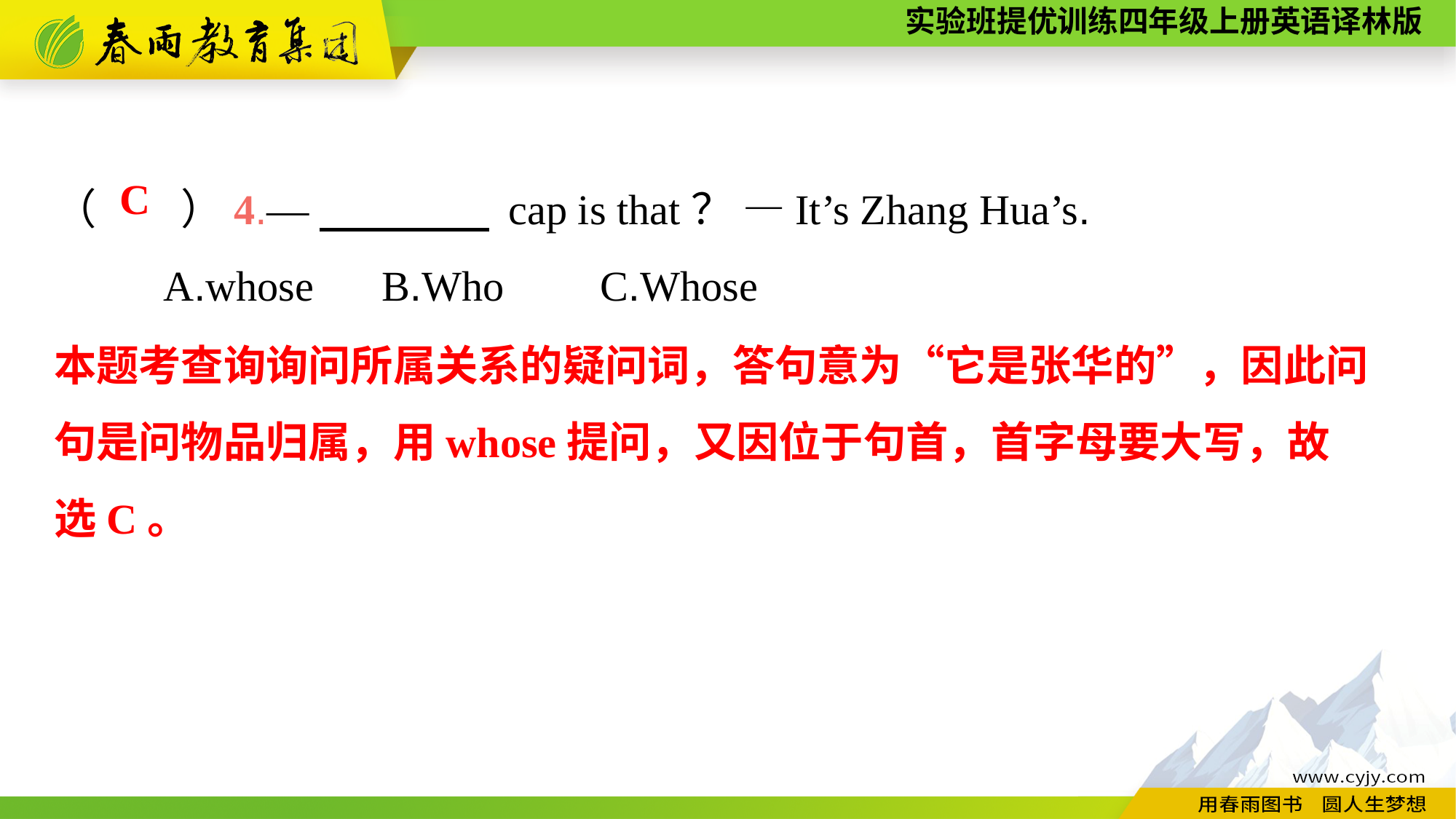

（　　）4.—　　　　 cap is that？ —It’s Zhang Hua’s.
	A.whose	B.Who	C.Whose
C
本题考查询询问所属关系的疑问词，答句意为“它是张华的”，因此问句是问物品归属，用whose提问，又因位于句首，首字母要大写，故
选C。